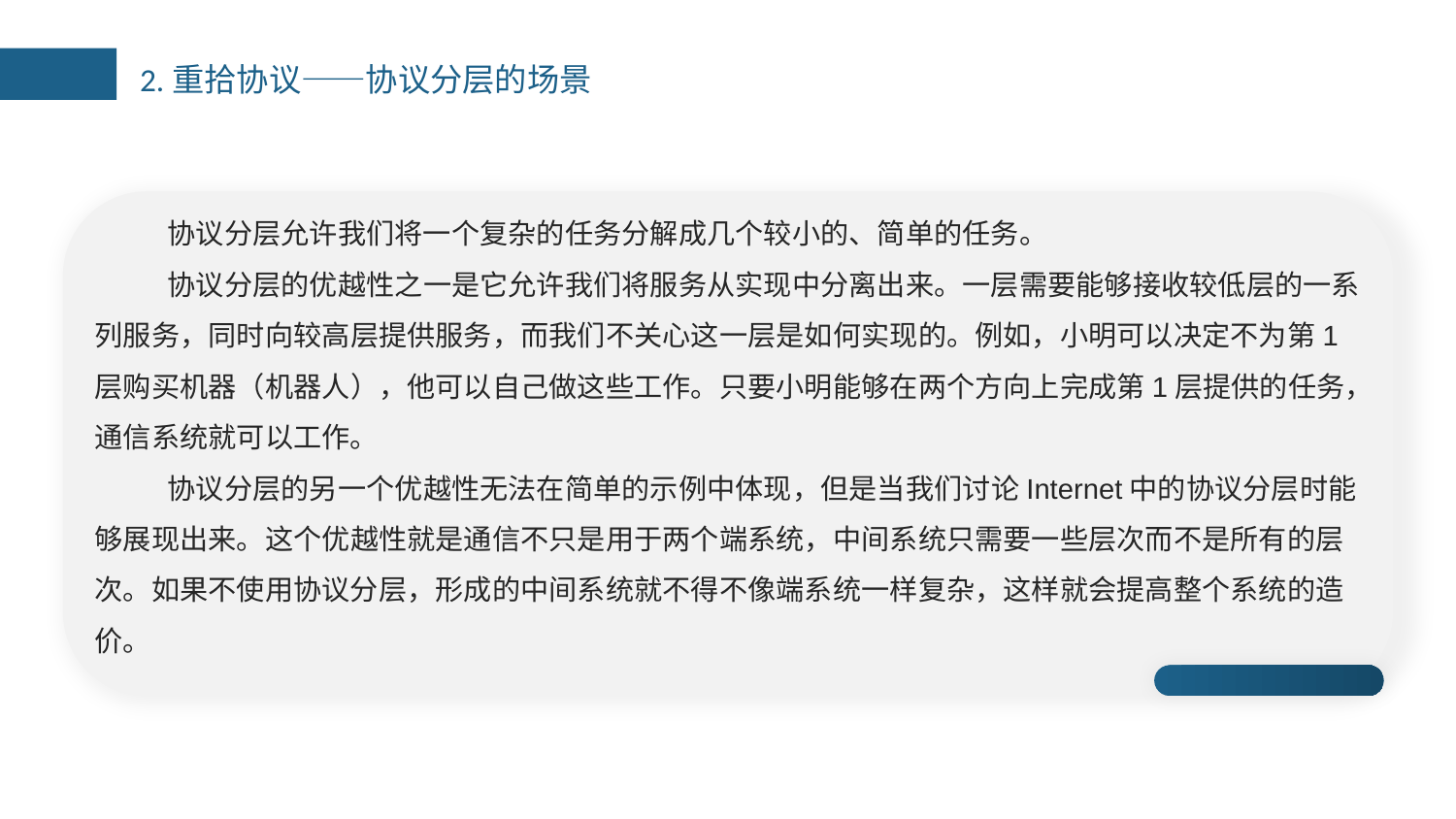

2.重拾协议——协议分层的场景

协议分层允许我们将一个复杂的任务分解成几个较小的、简单的任务。
协议分层的优越性之一是它允许我们将服务从实现中分离出来。一层需要能够接收较低层的一系列服务，同时向较高层提供服务，而我们不关心这一层是如何实现的。例如，小明可以决定不为第1层购买机器（机器人），他可以自己做这些工作。只要小明能够在两个方向上完成第1层提供的任务，通信系统就可以工作。
协议分层的另一个优越性无法在简单的示例中体现，但是当我们讨论Internet中的协议分层时能够展现出来。这个优越性就是通信不只是用于两个端系统，中间系统只需要一些层次而不是所有的层次。如果不使用协议分层，形成的中间系统就不得不像端系统一样复杂，这样就会提高整个系统的造价。